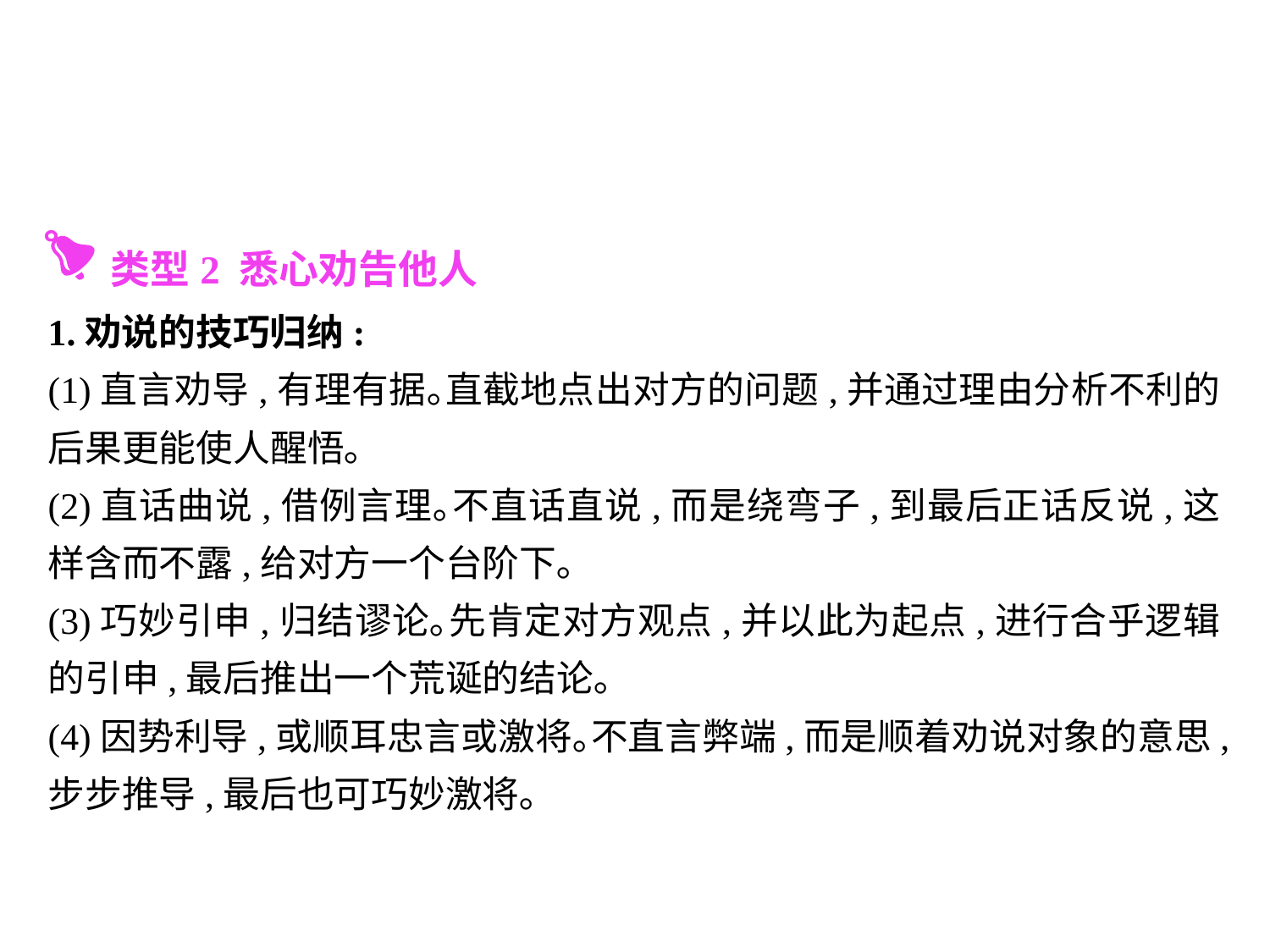

类型2 悉心劝告他人

1.劝说的技巧归纳:
(1)直言劝导,有理有据｡直截地点出对方的问题,并通过理由分析不利的后果更能使人醒悟｡
(2)直话曲说,借例言理｡不直话直说,而是绕弯子,到最后正话反说,这样含而不露,给对方一个台阶下｡
(3)巧妙引申,归结谬论｡先肯定对方观点,并以此为起点,进行合乎逻辑的引申,最后推出一个荒诞的结论｡
(4)因势利导,或顺耳忠言或激将｡不直言弊端,而是顺着劝说对象的意思,步步推导,最后也可巧妙激将｡